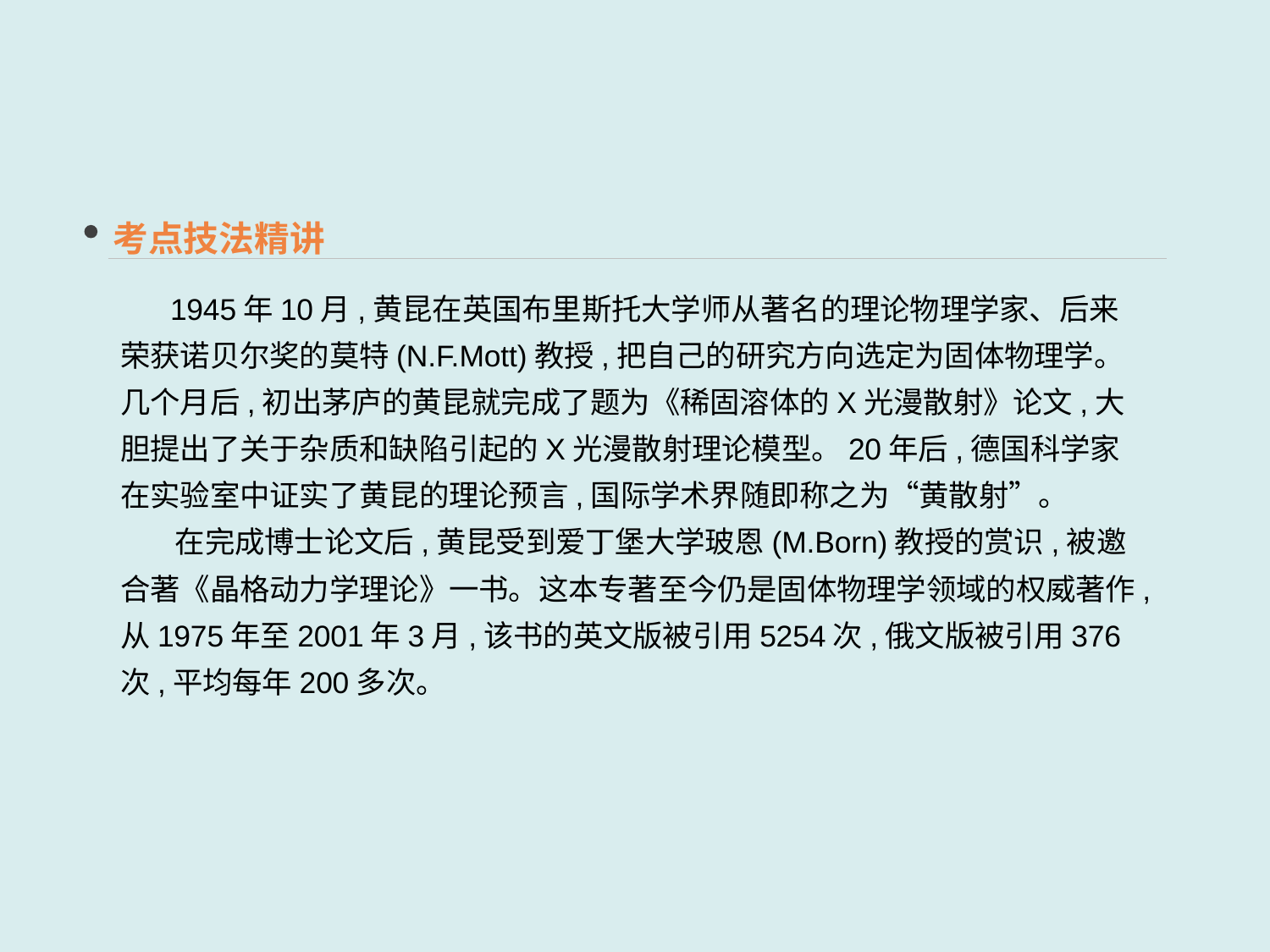

考点技法精讲

      1945年10月,黄昆在英国布里斯托大学师从著名的理论物理学家、后来荣获诺贝尔奖的莫特(N.F.Mott)教授,把自己的研究方向选定为固体物理学。几个月后,初出茅庐的黄昆就完成了题为《稀固溶体的X光漫散射》论文,大胆提出了关于杂质和缺陷引起的X光漫散射理论模型。20年后,德国科学家在实验室中证实了黄昆的理论预言,国际学术界随即称之为“黄散射”。
       在完成博士论文后,黄昆受到爱丁堡大学玻恩(M.Born)教授的赏识,被邀合著《晶格动力学理论》一书。这本专著至今仍是固体物理学领域的权威著作,从1975年至2001年3月,该书的英文版被引用5254次,俄文版被引用376次,平均每年200多次。